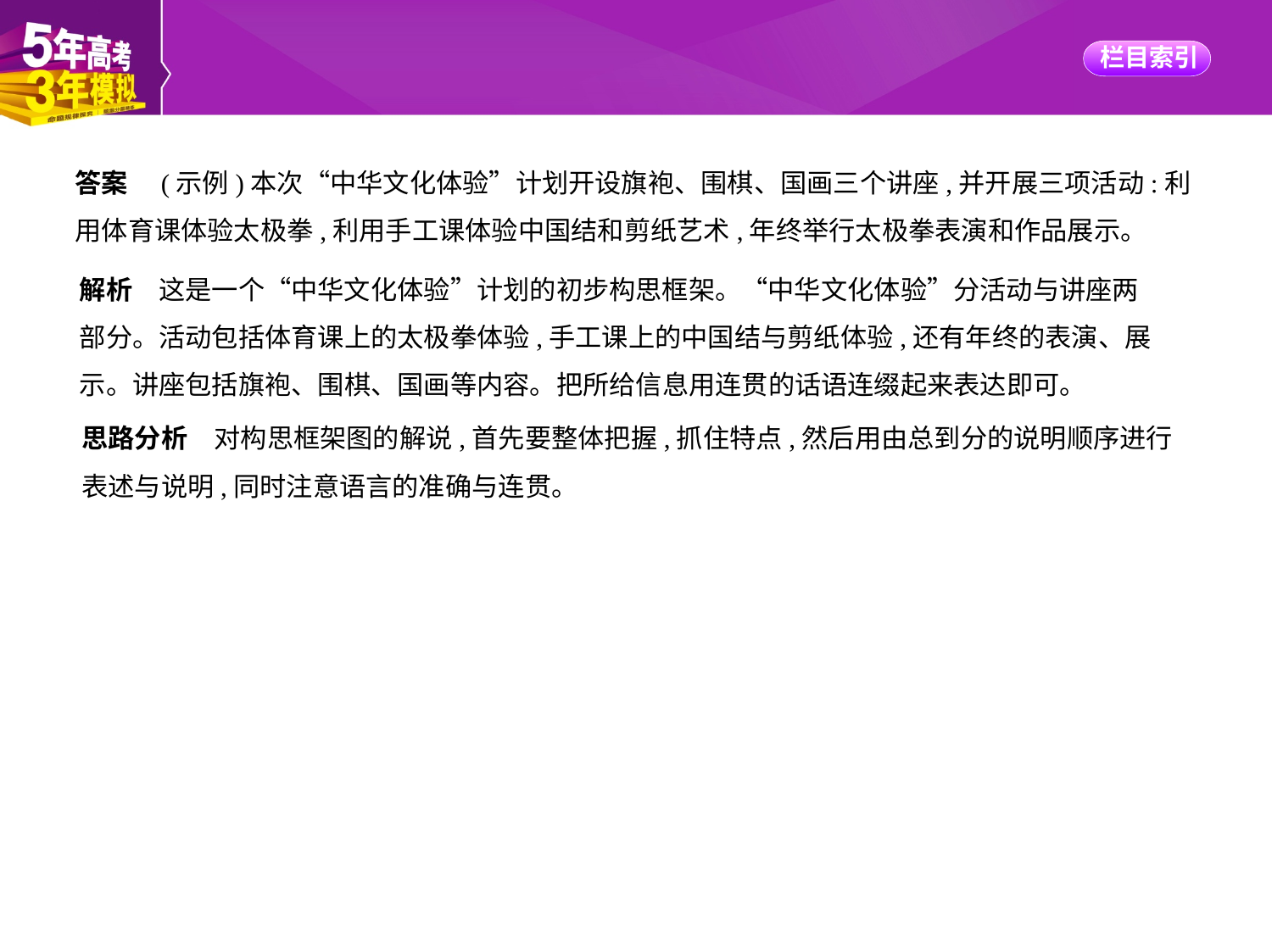

答案　(示例)本次“中华文化体验”计划开设旗袍、围棋、国画三个讲座,并开展三项活动:利
用体育课体验太极拳,利用手工课体验中国结和剪纸艺术,年终举行太极拳表演和作品展示。
解析　这是一个“中华文化体验”计划的初步构思框架。“中华文化体验”分活动与讲座两
部分。活动包括体育课上的太极拳体验,手工课上的中国结与剪纸体验,还有年终的表演、展
示。讲座包括旗袍、围棋、国画等内容。把所给信息用连贯的话语连缀起来表达即可。
思路分析　对构思框架图的解说,首先要整体把握,抓住特点,然后用由总到分的说明顺序进行
表述与说明,同时注意语言的准确与连贯。